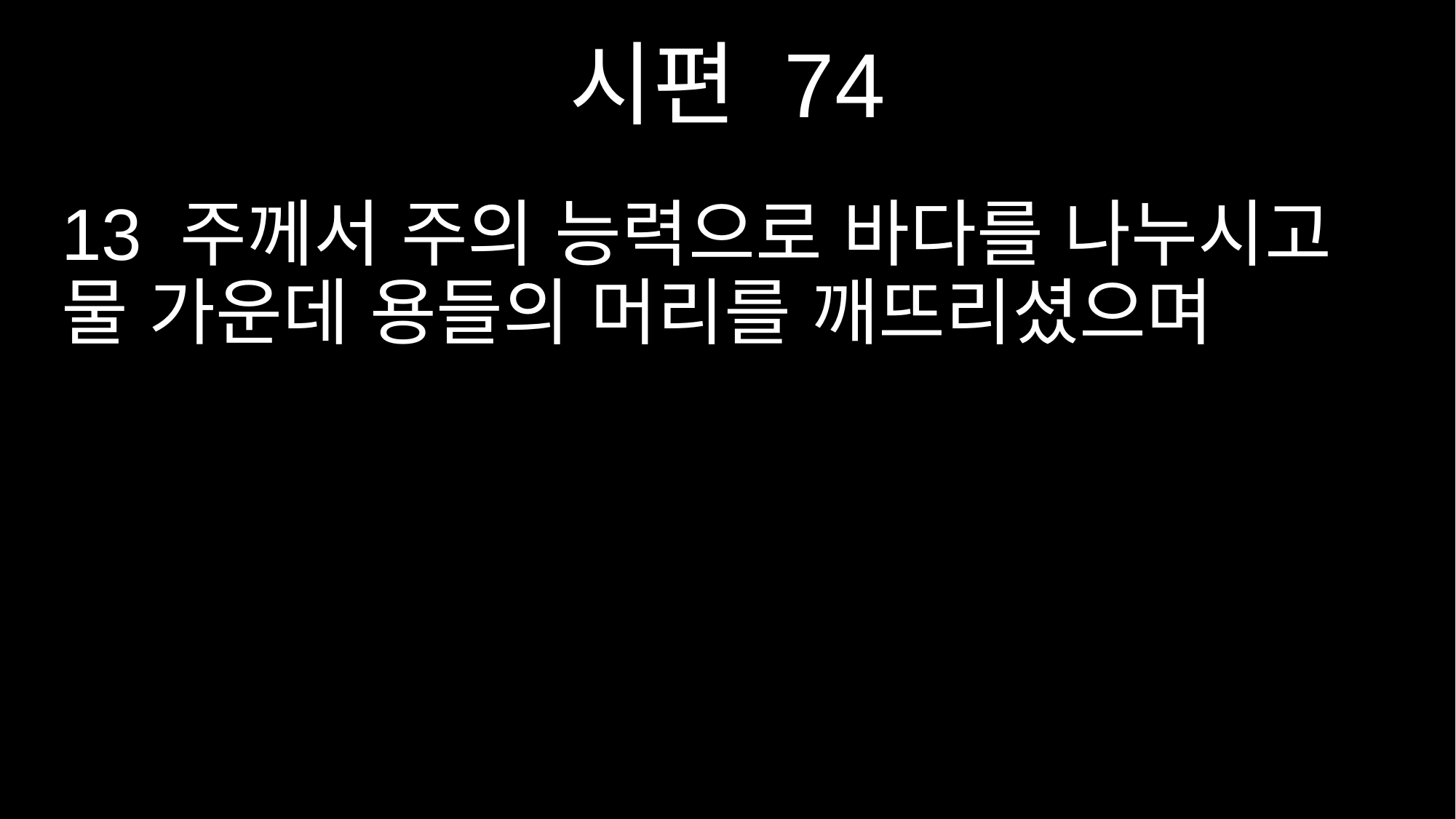

시편 74
13 주께서 주의 능력으로 바다를 나누시고 물 가운데 용들의 머리를 깨뜨리셨으며